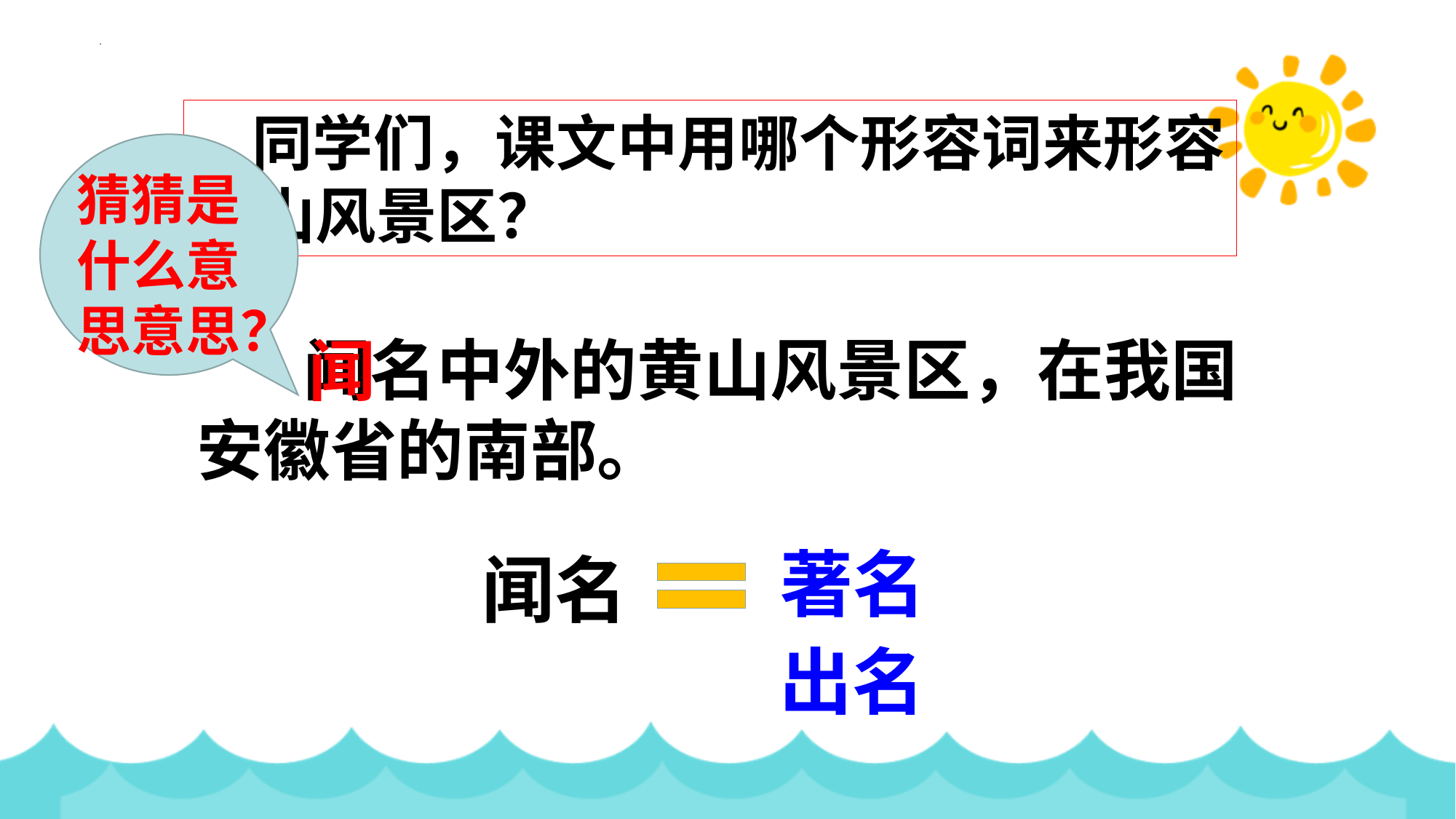

同学们，课文中用哪个形容词来形容黄山风景区？

猜猜是什么意思意思？
      闻名中外的黄山风景区，在我国安徽省的南部。
闻
著名
闻名

出名